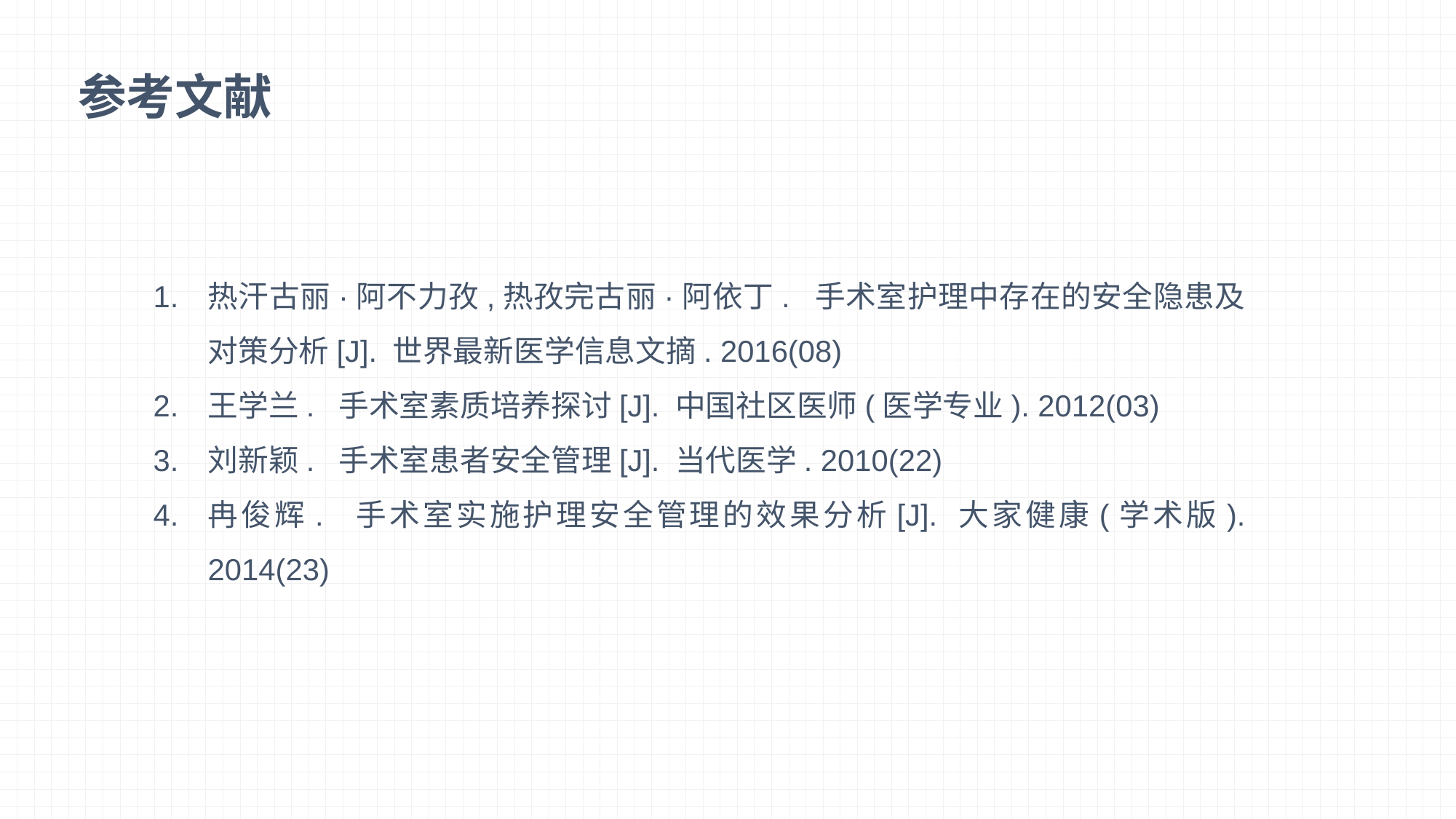

参考文献
热汗古丽·阿不力孜,热孜完古丽·阿依丁.  手术室护理中存在的安全隐患及对策分析[J]. 世界最新医学信息文摘. 2016(08)
王学兰.  手术室素质培养探讨[J]. 中国社区医师(医学专业). 2012(03)
刘新颖.  手术室患者安全管理[J]. 当代医学. 2010(22)
冉俊辉.  手术室实施护理安全管理的效果分析[J]. 大家健康(学术版). 2014(23)